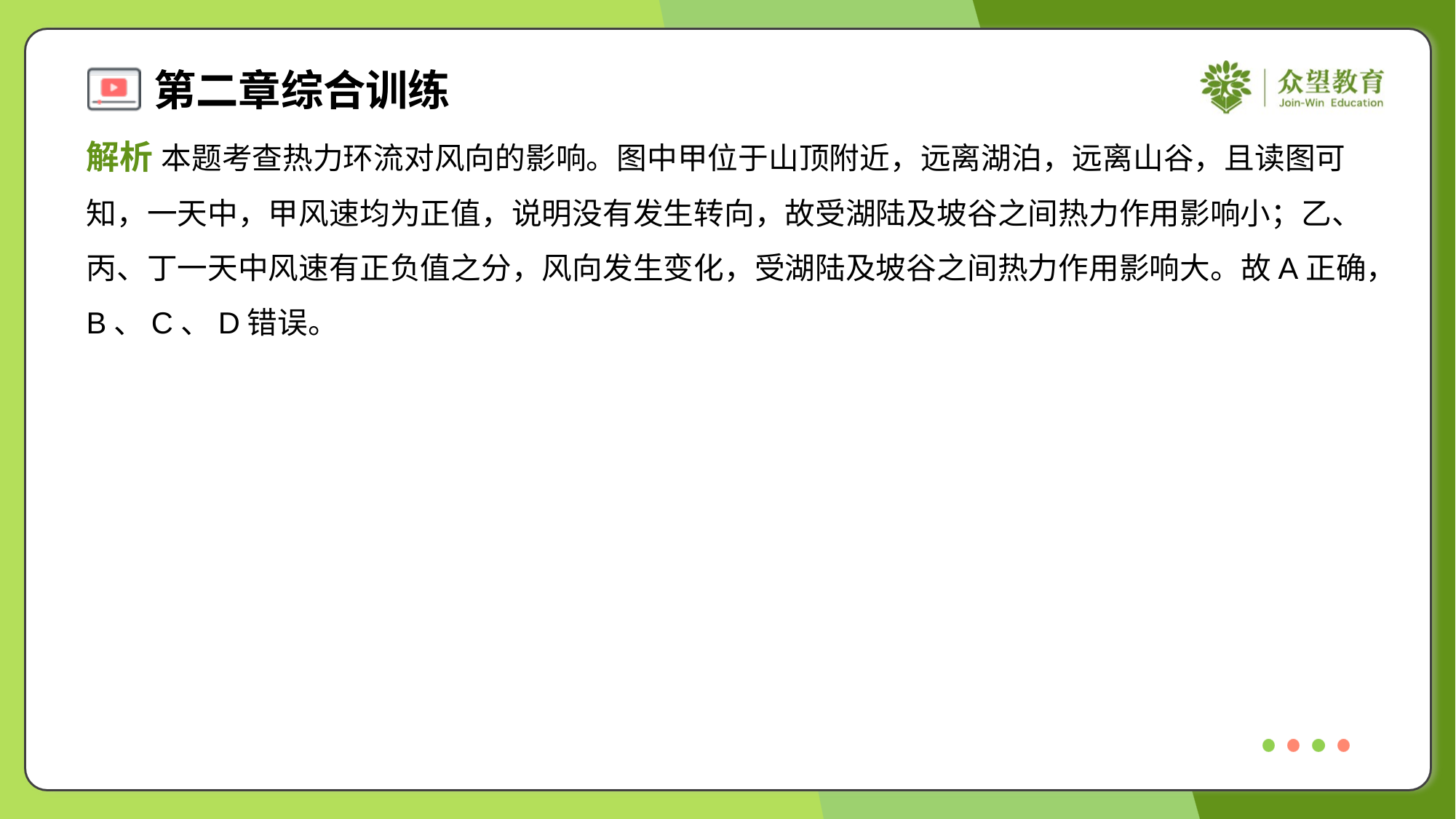

解析 本题考查热力环流对风向的影响。图中甲位于山顶附近，远离湖泊，远离山谷，且读图可
知，一天中，甲风速均为正值，说明没有发生转向，故受湖陆及坡谷之间热力作用影响小；乙、
丙、丁一天中风速有正负值之分，风向发生变化，受湖陆及坡谷之间热力作用影响大。故A正确，
B、C、D错误。